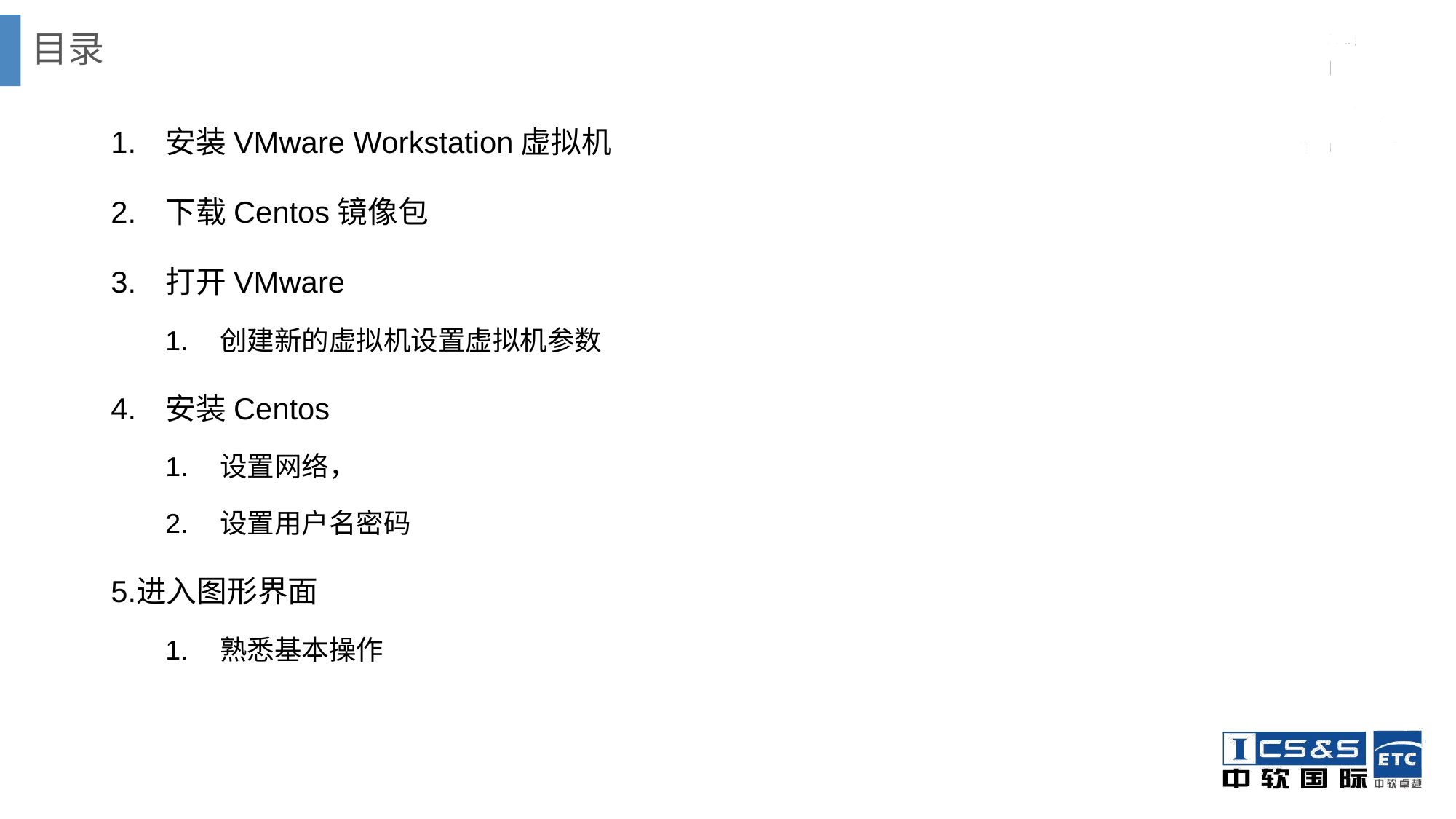

# 目录
安装VMware Workstation虚拟机
下载Centos镜像包
打开VMware
创建新的虚拟机设置虚拟机参数
安装Centos
设置网络，
设置用户名密码
进入图形界面
熟悉基本操作